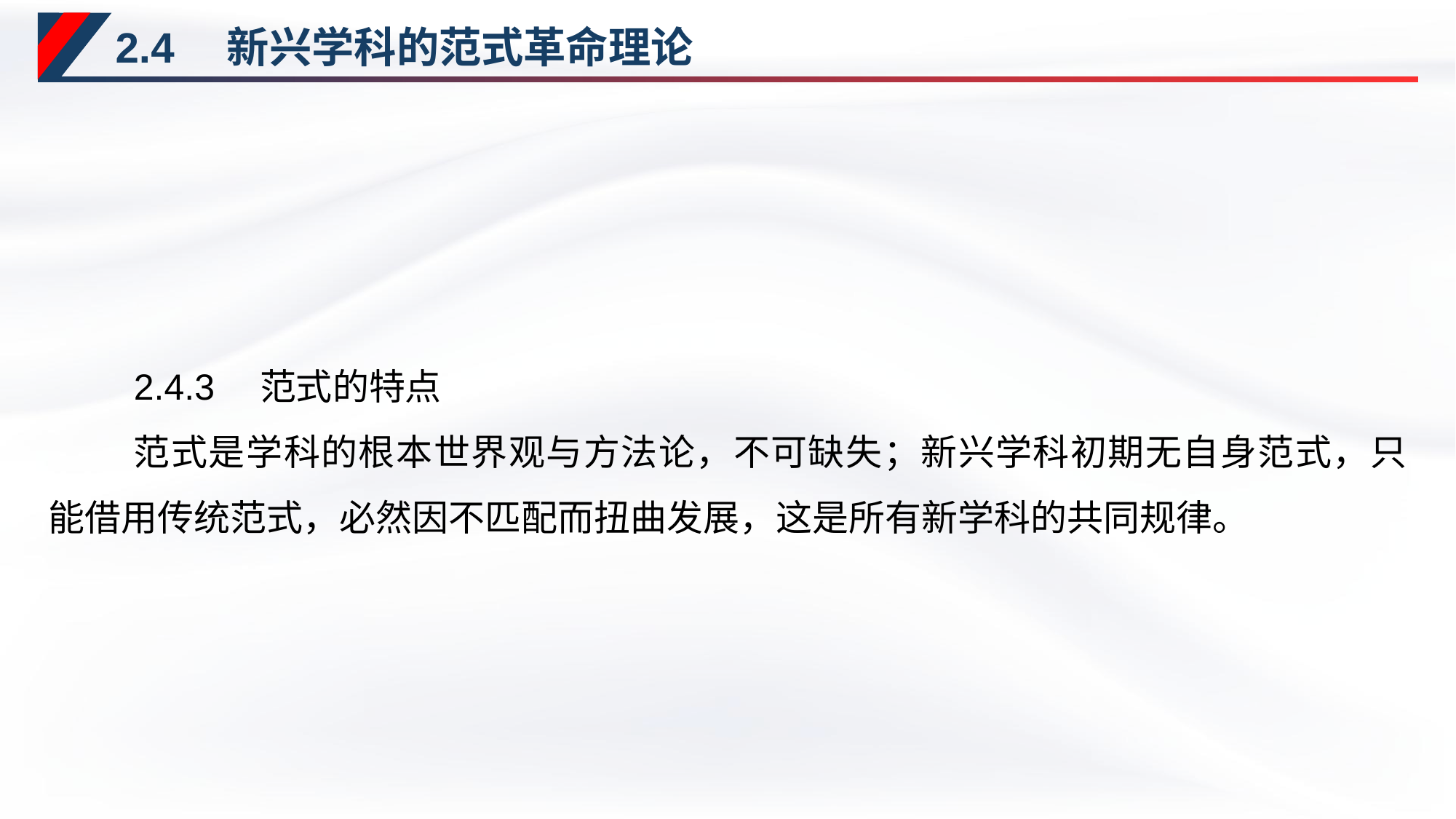

# 2.4　新兴学科的范式革命理论
2.4.3　范式的特点
范式是学科的根本世界观与方法论，不可缺失；新兴学科初期无自身范式，只能借用传统范式，必然因不匹配而扭曲发展，这是所有新学科的共同规律。